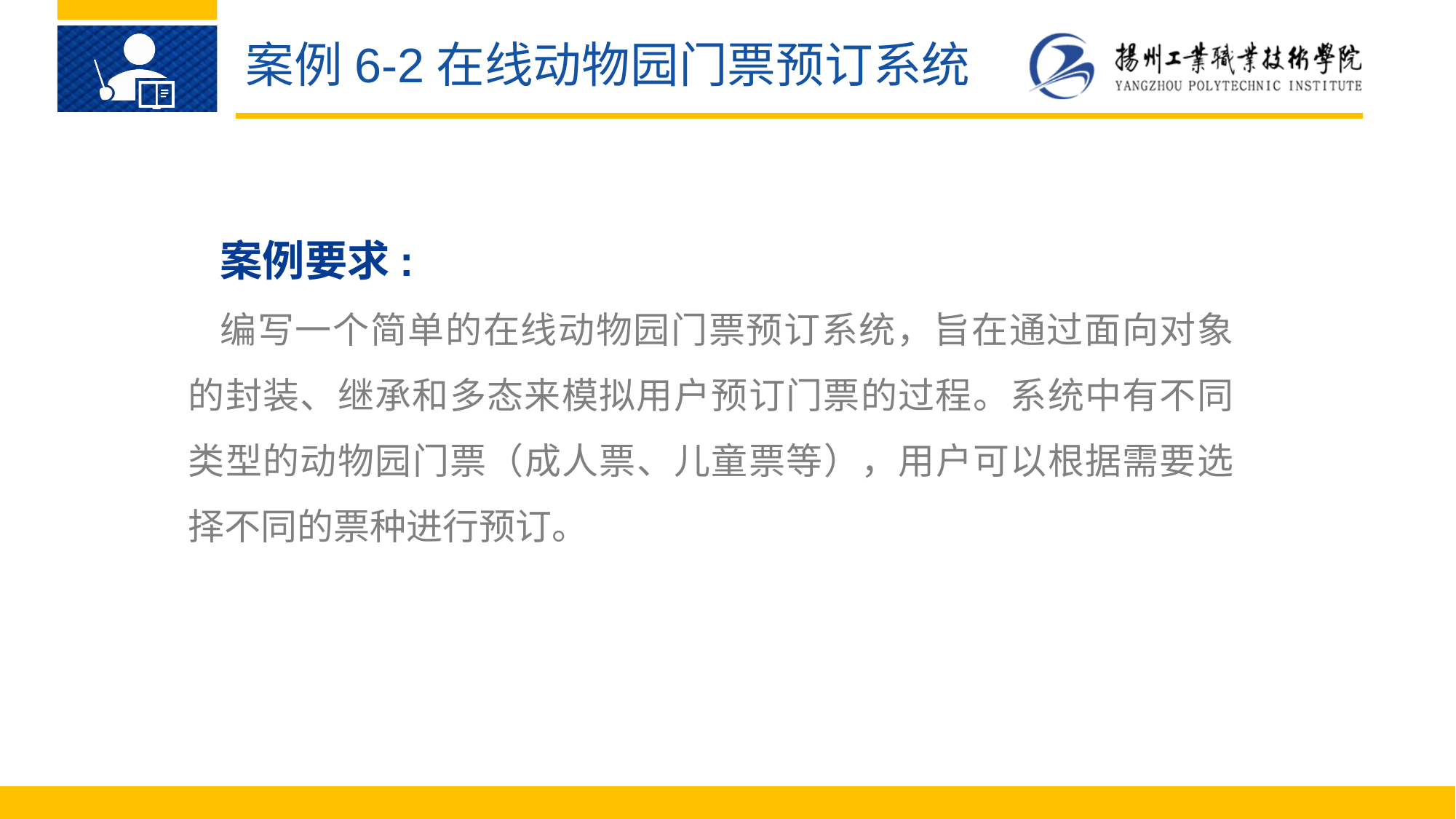

案例6-2在线动物园门票预订系统
案例要求:
编写一个简单的在线动物园门票预订系统，旨在通过面向对象的封装、继承和多态来模拟用户预订门票的过程。系统中有不同类型的动物园门票（成人票、儿童票等），用户可以根据需要选择不同的票种进行预订。